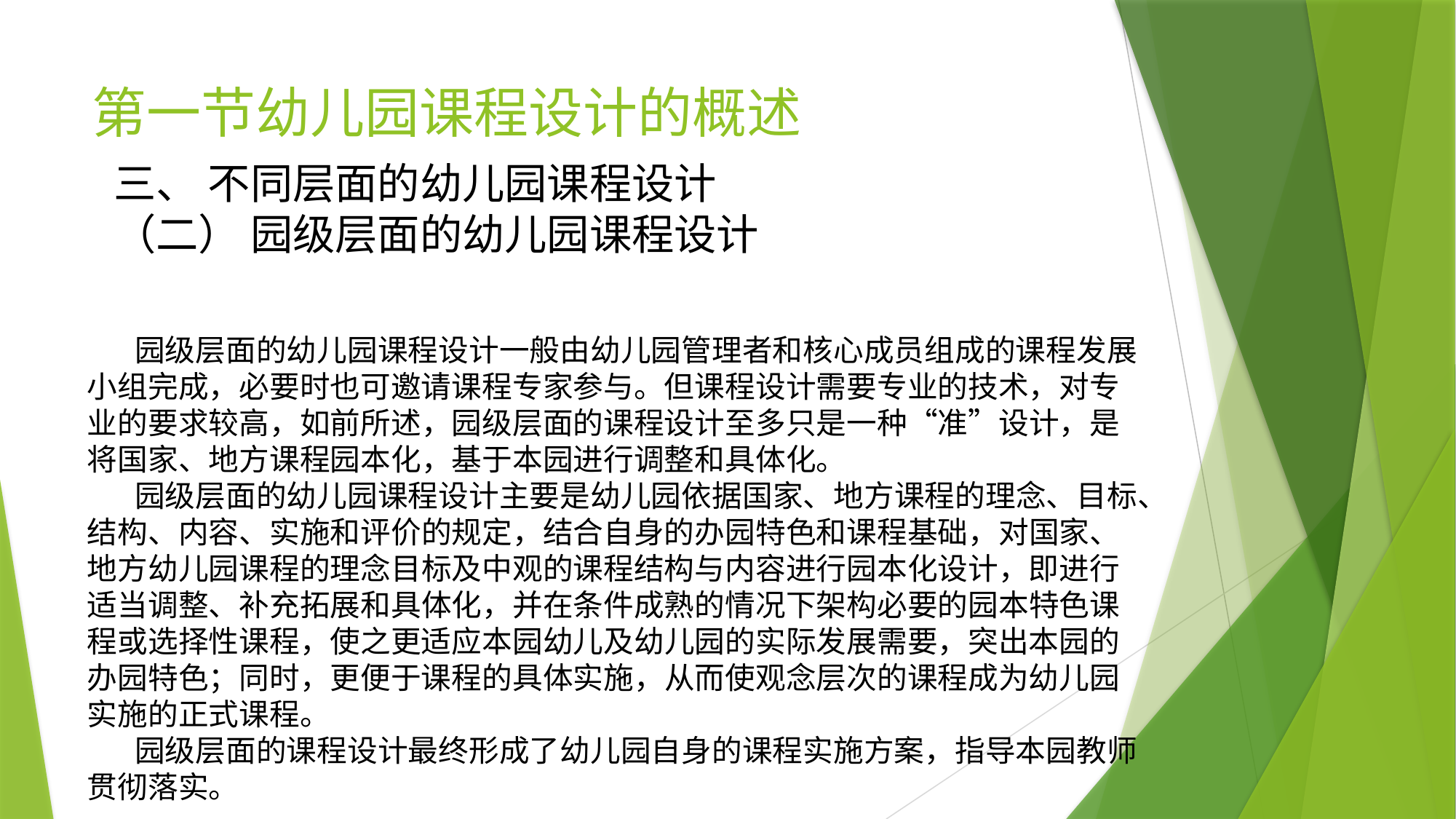

# 第一节幼儿园课程设计的概述
三、 不同层面的幼儿园课程设计
（二） 园级层面的幼儿园课程设计
      园级层面的幼儿园课程设计一般由幼儿园管理者和核心成员组成的课程发展小组完成，必要时也可邀请课程专家参与。但课程设计需要专业的技术，对专业的要求较高，如前所述，园级层面的课程设计至多只是一种“准”设计，是将国家、地方课程园本化，基于本园进行调整和具体化。
      园级层面的幼儿园课程设计主要是幼儿园依据国家、地方课程的理念、目标、结构、内容、实施和评价的规定，结合自身的办园特色和课程基础，对国家、地方幼儿园课程的理念目标及中观的课程结构与内容进行园本化设计，即进行适当调整、补充拓展和具体化，并在条件成熟的情况下架构必要的园本特色课程或选择性课程，使之更适应本园幼儿及幼儿园的实际发展需要，突出本园的办园特色；同时，更便于课程的具体实施，从而使观念层次的课程成为幼儿园实施的正式课程。
      园级层面的课程设计最终形成了幼儿园自身的课程实施方案，指导本园教师贯彻落实。